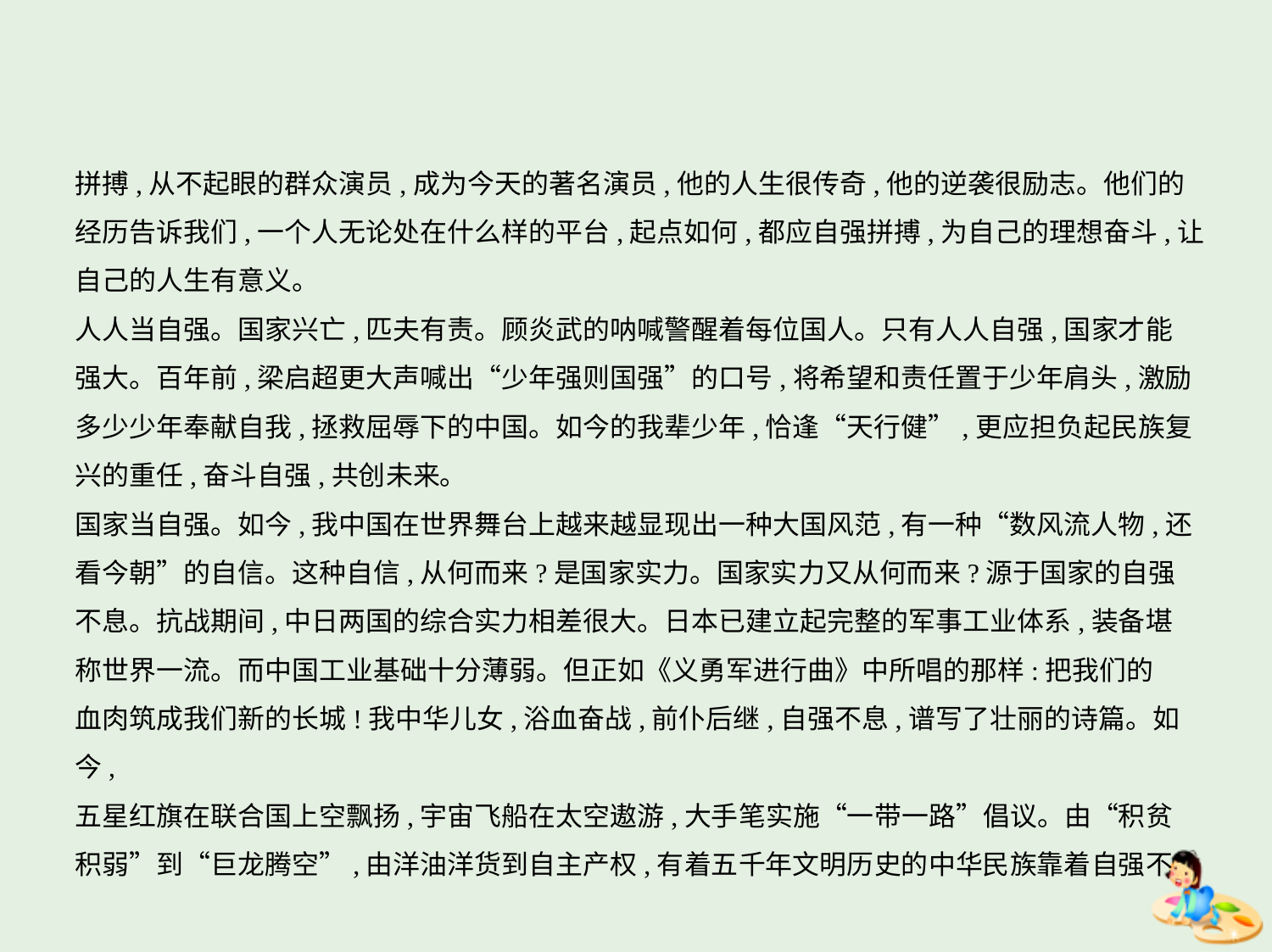

拼搏,从不起眼的群众演员,成为今天的著名演员,他的人生很传奇,他的逆袭很励志。他们的
经历告诉我们,一个人无论处在什么样的平台,起点如何,都应自强拼搏,为自己的理想奋斗,让
自己的人生有意义。
人人当自强。国家兴亡,匹夫有责。顾炎武的呐喊警醒着每位国人。只有人人自强,国家才能
强大。百年前,梁启超更大声喊出“少年强则国强”的口号,将希望和责任置于少年肩头,激励
多少少年奉献自我,拯救屈辱下的中国。如今的我辈少年,恰逢“天行健”,更应担负起民族复
兴的重任,奋斗自强,共创未来。
国家当自强。如今,我中国在世界舞台上越来越显现出一种大国风范,有一种“数风流人物,还
看今朝”的自信。这种自信,从何而来?是国家实力。国家实力又从何而来?源于国家的自强
不息。抗战期间,中日两国的综合实力相差很大。日本已建立起完整的军事工业体系,装备堪
称世界一流。而中国工业基础十分薄弱。但正如《义勇军进行曲》中所唱的那样:把我们的
血肉筑成我们新的长城!我中华儿女,浴血奋战,前仆后继,自强不息,谱写了壮丽的诗篇。如今,
五星红旗在联合国上空飘扬,宇宙飞船在太空遨游,大手笔实施“一带一路”倡议。由“积贫
积弱”到“巨龙腾空”,由洋油洋货到自主产权,有着五千年文明历史的中华民族靠着自强不